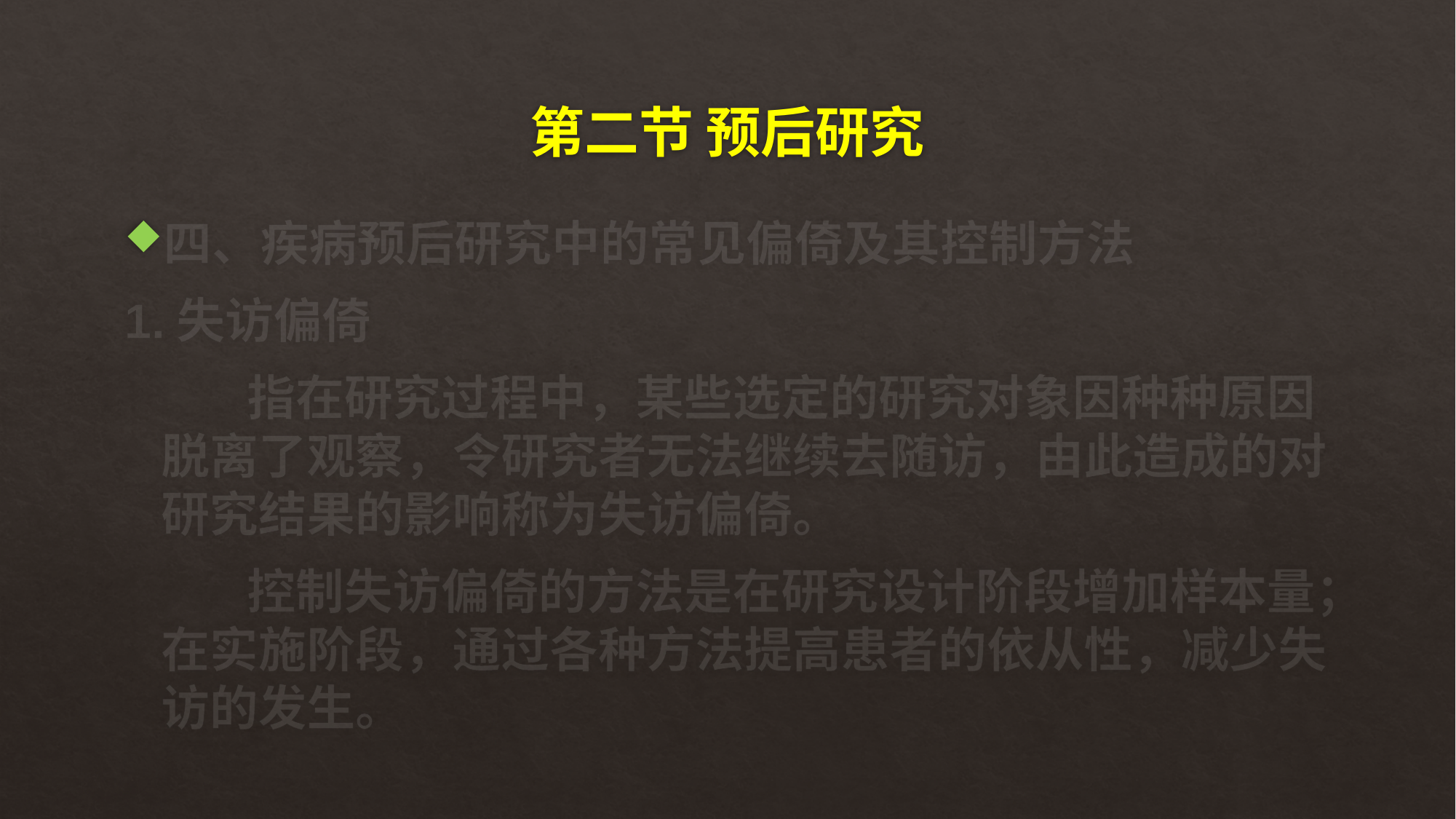

# 第二节 预后研究
四、疾病预后研究中的常见偏倚及其控制方法
1.失访偏倚
          指在研究过程中，某些选定的研究对象因种种原因脱离了观察，令研究者无法继续去随访，由此造成的对研究结果的影响称为失访偏倚。
          控制失访偏倚的方法是在研究设计阶段增加样本量；在实施阶段，通过各种方法提高患者的依从性，减少失访的发生。